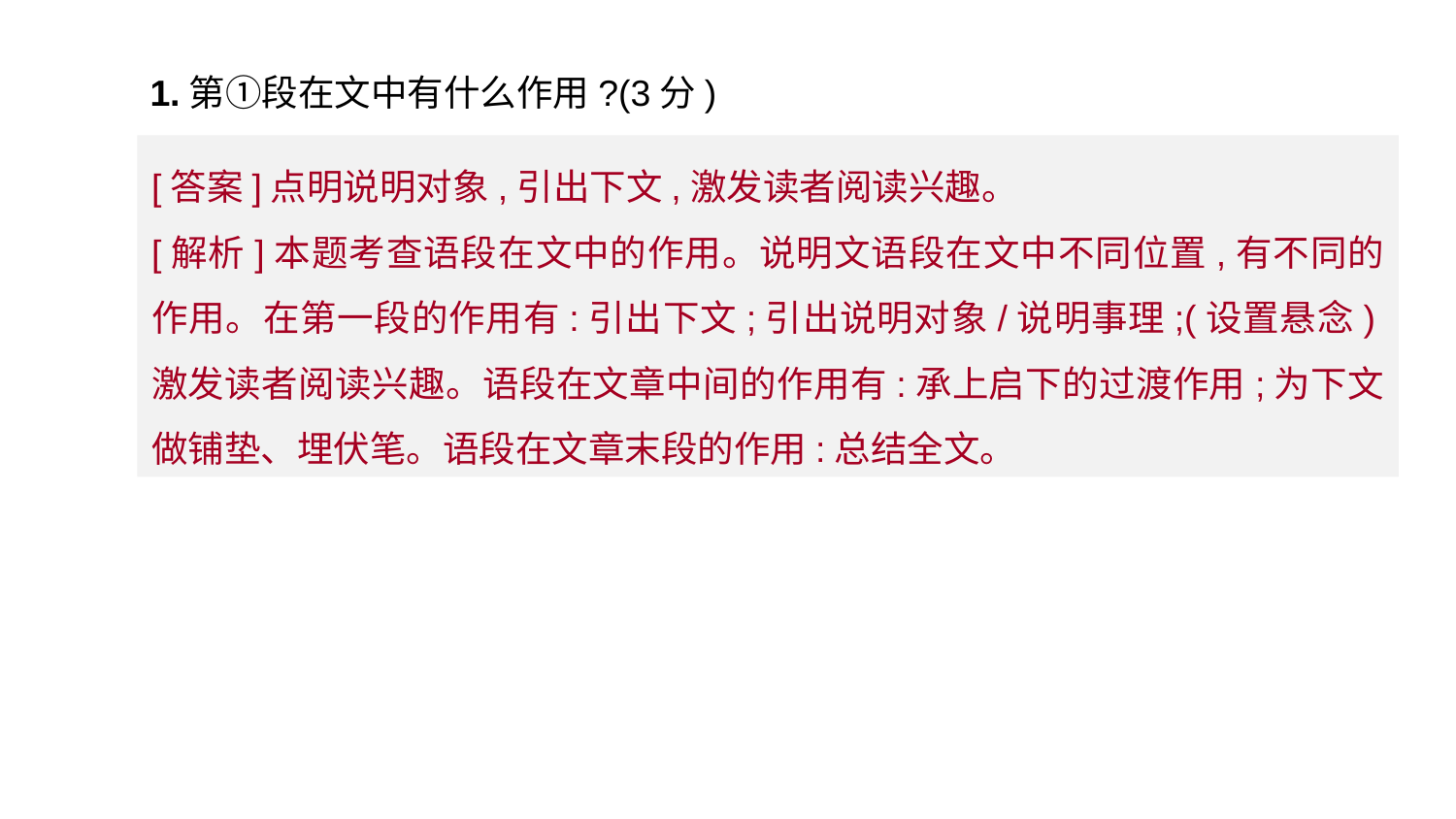

1.第①段在文中有什么作用?(3分)
[答案]点明说明对象,引出下文,激发读者阅读兴趣。
[解析]本题考查语段在文中的作用。说明文语段在文中不同位置,有不同的作用。在第一段的作用有:引出下文;引出说明对象/说明事理;(设置悬念)激发读者阅读兴趣。语段在文章中间的作用有:承上启下的过渡作用;为下文做铺垫、埋伏笔。语段在文章末段的作用:总结全文。